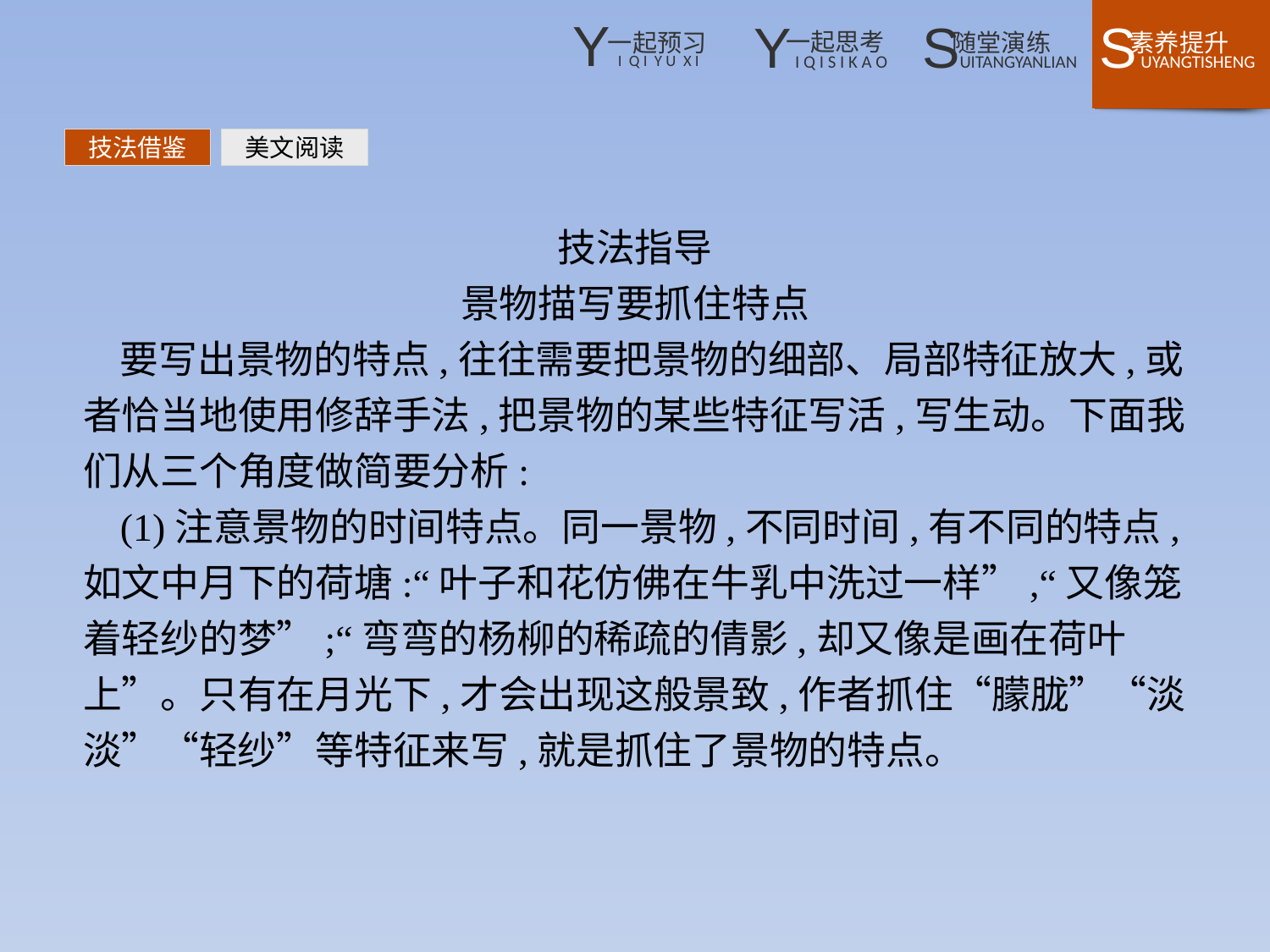

技法借鉴
美文阅读
技法指导
景物描写要抓住特点
要写出景物的特点,往往需要把景物的细部、局部特征放大,或者恰当地使用修辞手法,把景物的某些特征写活,写生动。下面我们从三个角度做简要分析:
(1)注意景物的时间特点。同一景物,不同时间,有不同的特点,如文中月下的荷塘:“叶子和花仿佛在牛乳中洗过一样”,“又像笼着轻纱的梦”;“弯弯的杨柳的稀疏的倩影,却又像是画在荷叶上”。只有在月光下,才会出现这般景致,作者抓住“朦胧”“淡淡”“轻纱”等特征来写,就是抓住了景物的特点。